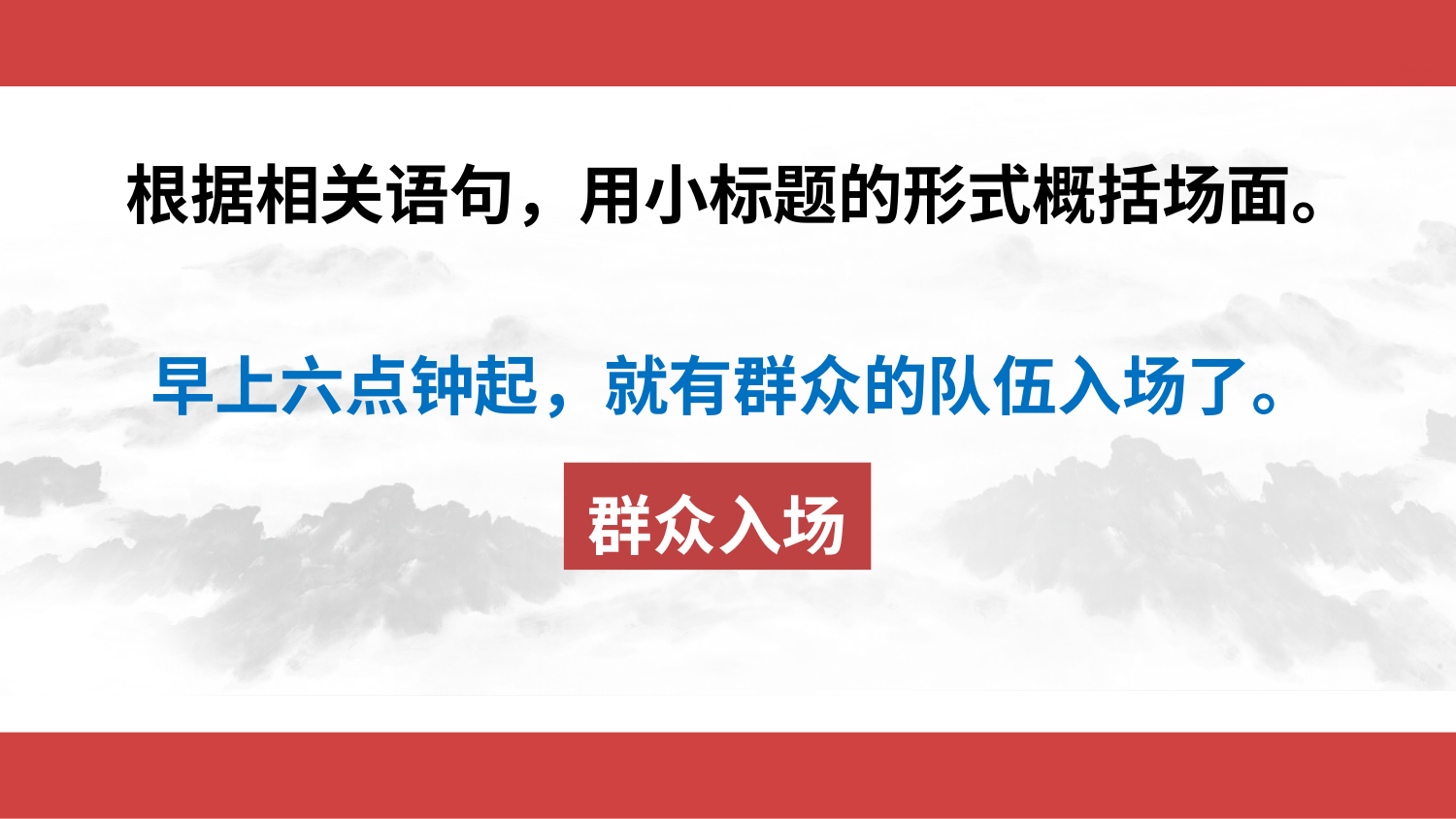

根据相关语句，用小标题的形式概括场面。
早上六点钟起，就有群众的队伍入场了。
群众入场